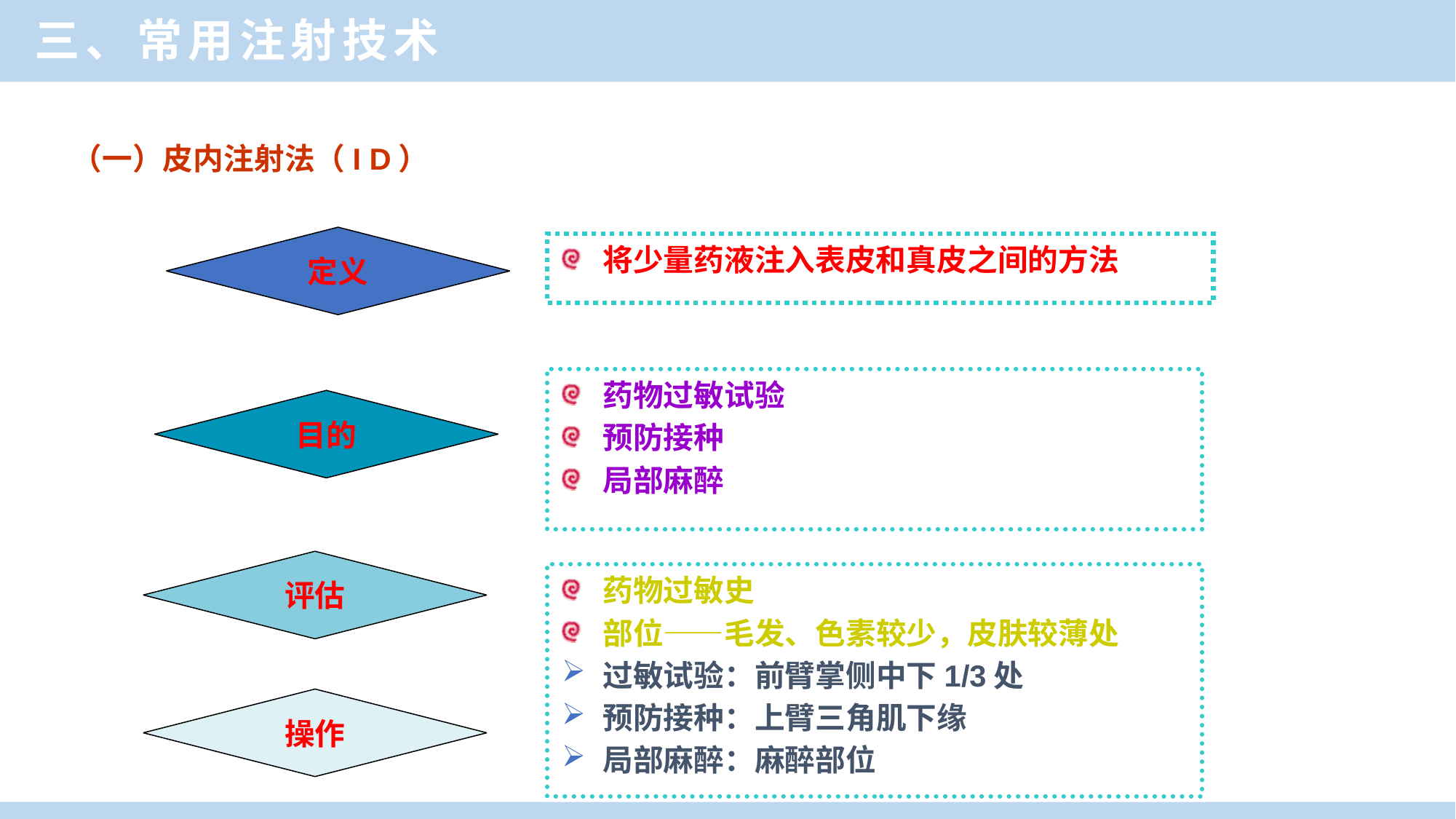

三、常用注射技术
（一）皮内注射法（I D）
定义

将少量药液注入表皮和真皮之间的方法
药物过敏试验
预防接种
局部麻醉
目的
评估
药物过敏史
部位——毛发、色素较少，皮肤较薄处
过敏试验：前臂掌侧中下1/3处
预防接种：上臂三角肌下缘
局部麻醉：麻醉部位
操作